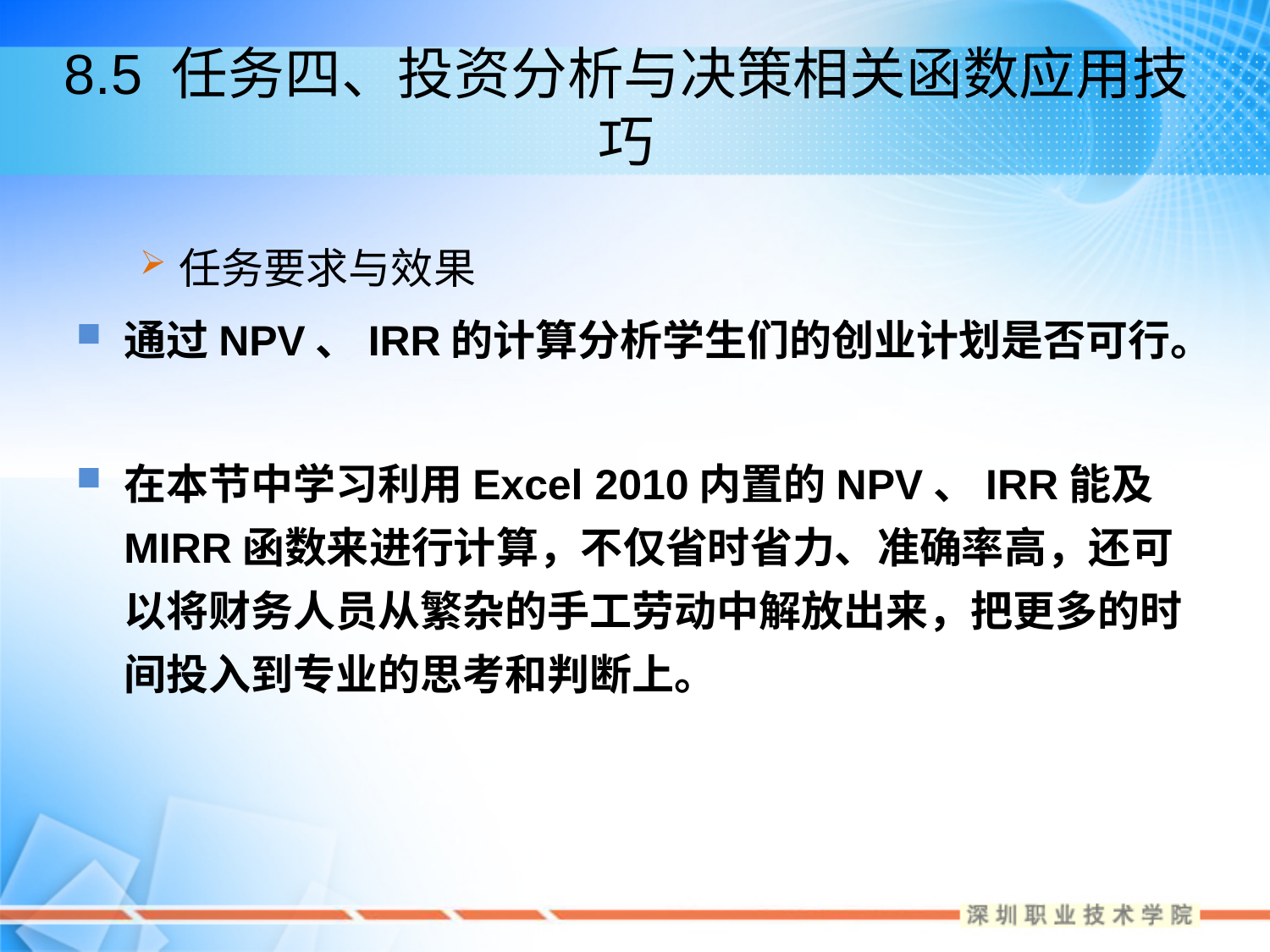

# 8.5 任务四、投资分析与决策相关函数应用技巧
任务要求与效果
通过NPV、IRR的计算分析学生们的创业计划是否可行。

在本节中学习利用Excel 2010内置的NPV、IRR能及MIRR函数来进行计算，不仅省时省力、准确率高，还可以将财务人员从繁杂的手工劳动中解放出来，把更多的时间投入到专业的思考和判断上。